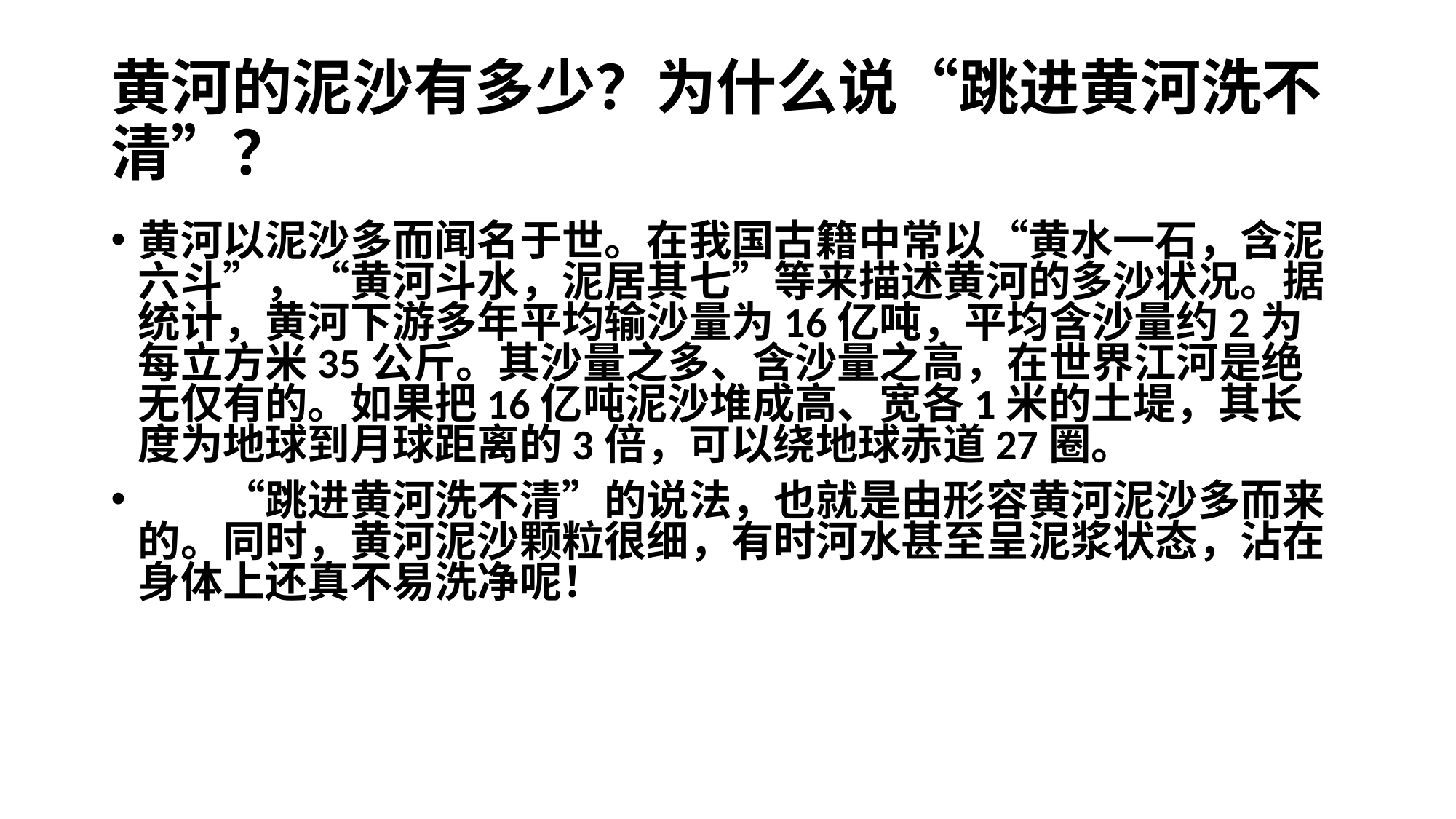

# 黄河的泥沙有多少？为什么说“跳进黄河洗不清”？
黄河以泥沙多而闻名于世。在我国古籍中常以“黄水一石，含泥六斗”，“黄河斗水，泥居其七”等来描述黄河的多沙状况。据统计，黄河下游多年平均输沙量为16亿吨，平均含沙量约2为每立方米35公斤。其沙量之多、含沙量之高，在世界江河是绝无仅有的。如果把16亿吨泥沙堆成高、宽各1米的土堤，其长度为地球到月球距离的3倍，可以绕地球赤道27圈。
　　“跳进黄河洗不清”的说法，也就是由形容黄河泥沙多而来的。同时，黄河泥沙颗粒很细，有时河水甚至呈泥浆状态，沾在身体上还真不易洗净呢！